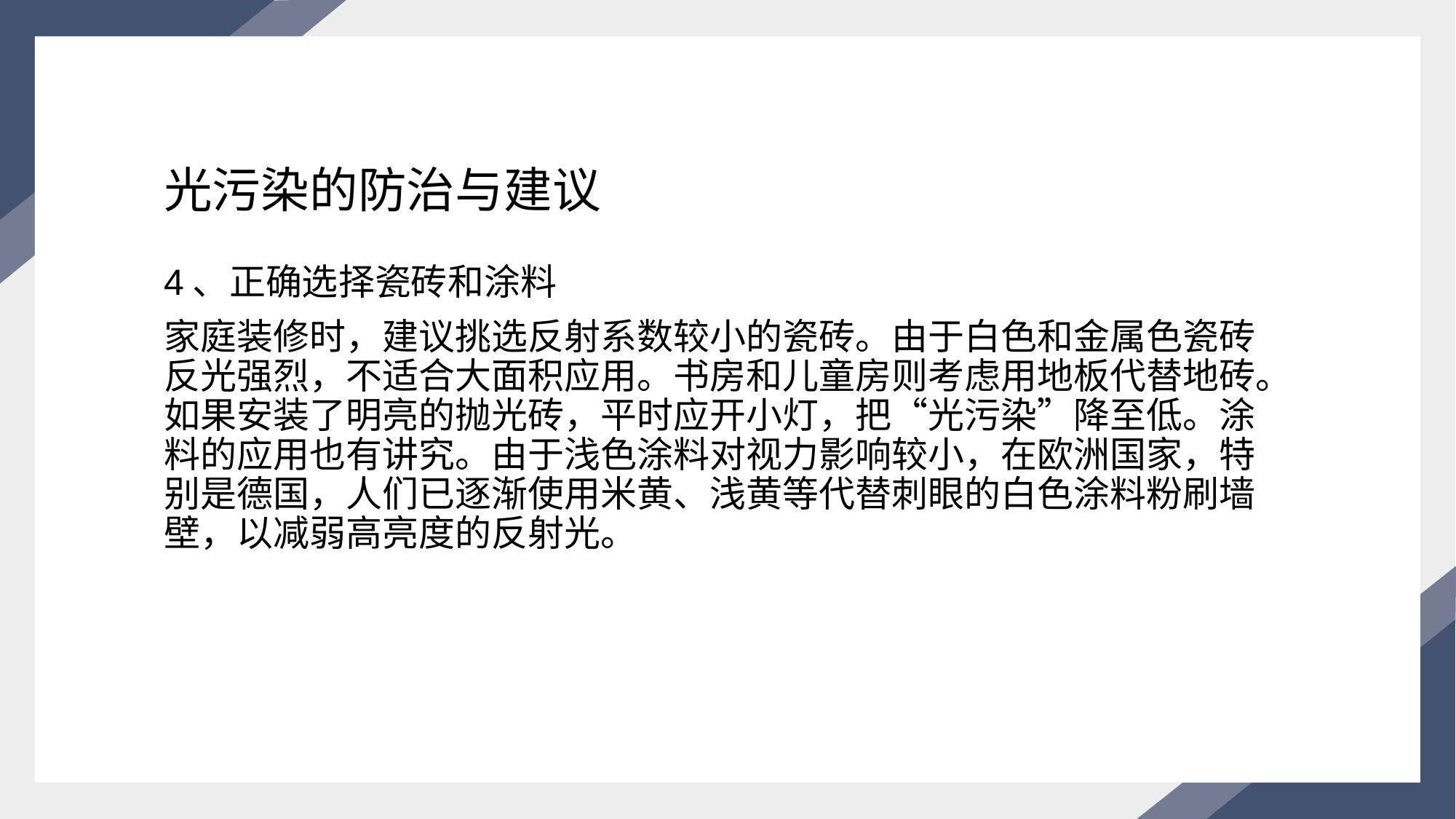

# 光污染的防治与建议
4、正确选择瓷砖和涂料
家庭装修时，建议挑选反射系数较小的瓷砖。由于白色和金属色瓷砖反光强烈，不适合大面积应用。书房和儿童房则考虑用地板代替地砖。如果安装了明亮的抛光砖，平时应开小灯，把“光污染”降至低。涂料的应用也有讲究。由于浅色涂料对视力影响较小，在欧洲国家，特别是德国，人们已逐渐使用米黄、浅黄等代替刺眼的白色涂料粉刷墙壁，以减弱高亮度的反射光。